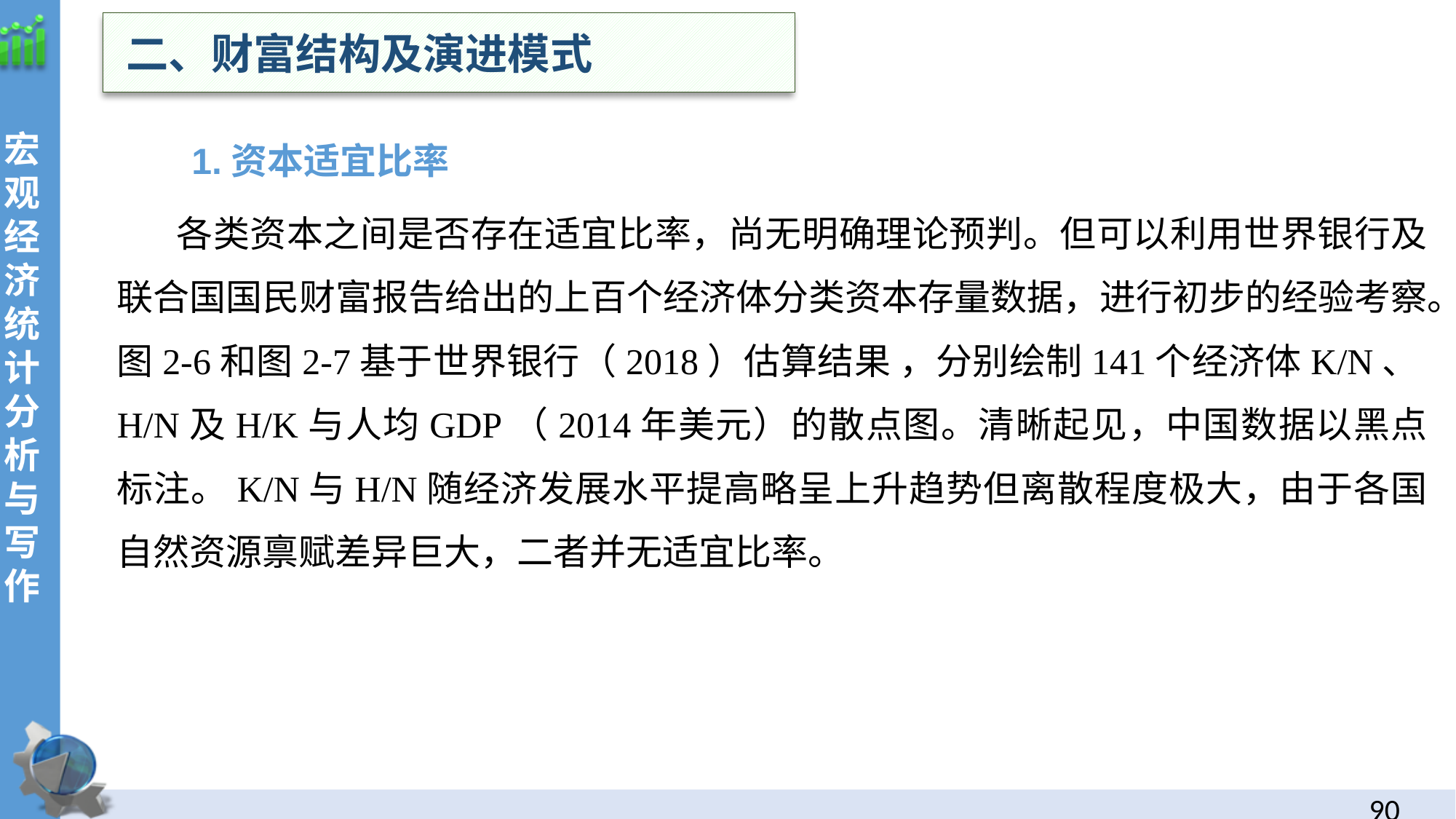

二、财富结构及演进模式
          1.资本适宜比率
         各类资本之间是否存在适宜比率，尚无明确理论预判。但可以利用世界银行及联合国国民财富报告给出的上百个经济体分类资本存量数据，进行初步的经验考察。图2-6和图2-7基于世界银行（2018）估算结果 ，分别绘制141个经济体K/N、H/N及H/K与人均GDP（2014年美元）的散点图。清晰起见，中国数据以黑点标注。K/N与H/N随经济发展水平提高略呈上升趋势但离散程度极大，由于各国自然资源禀赋差异巨大，二者并无适宜比率。

90